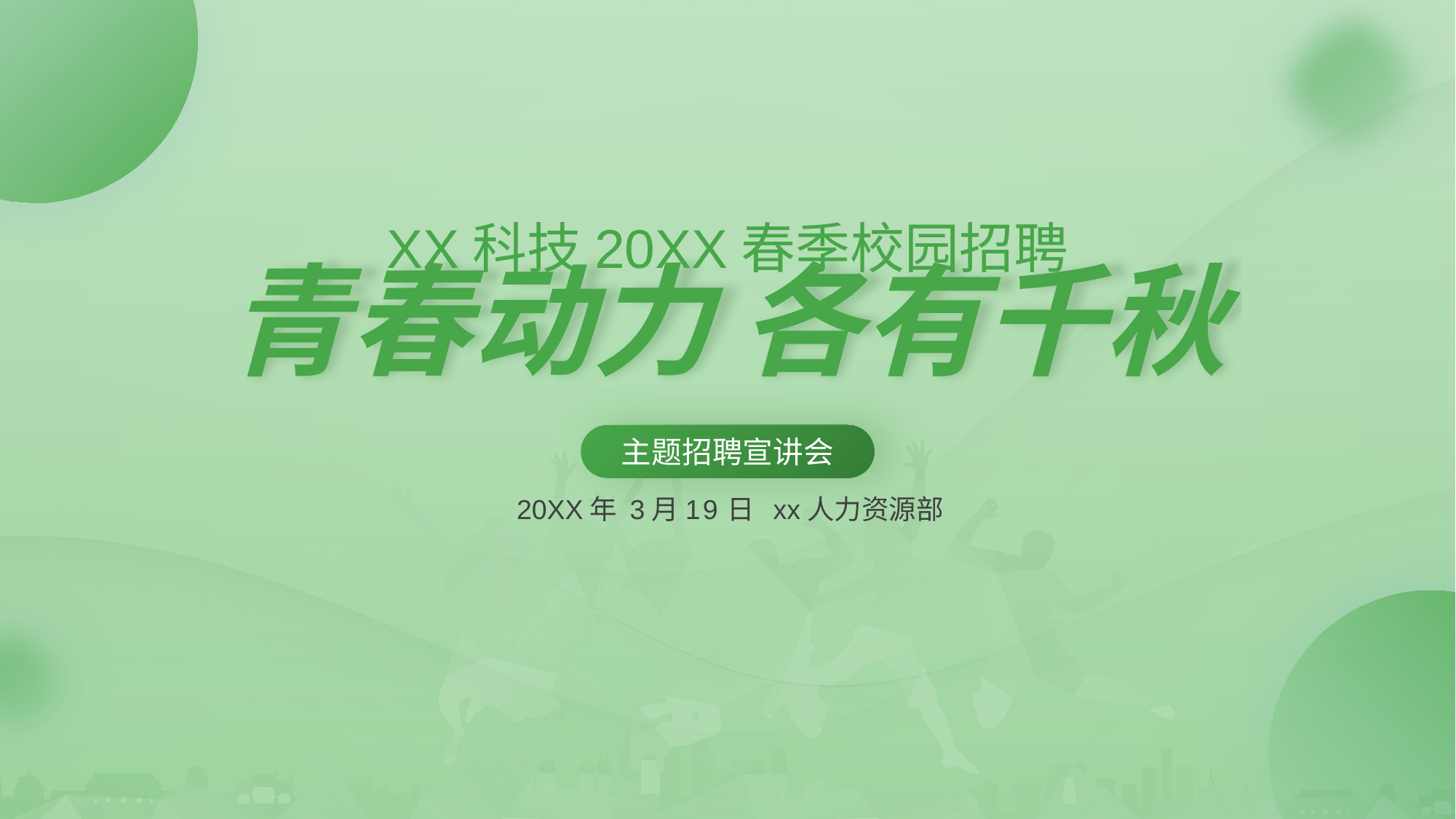

XX科技20XX春季校园招聘
青春动力 各有千秋
主题招聘宣讲会
20XX年 3月19日  xx人力资源部